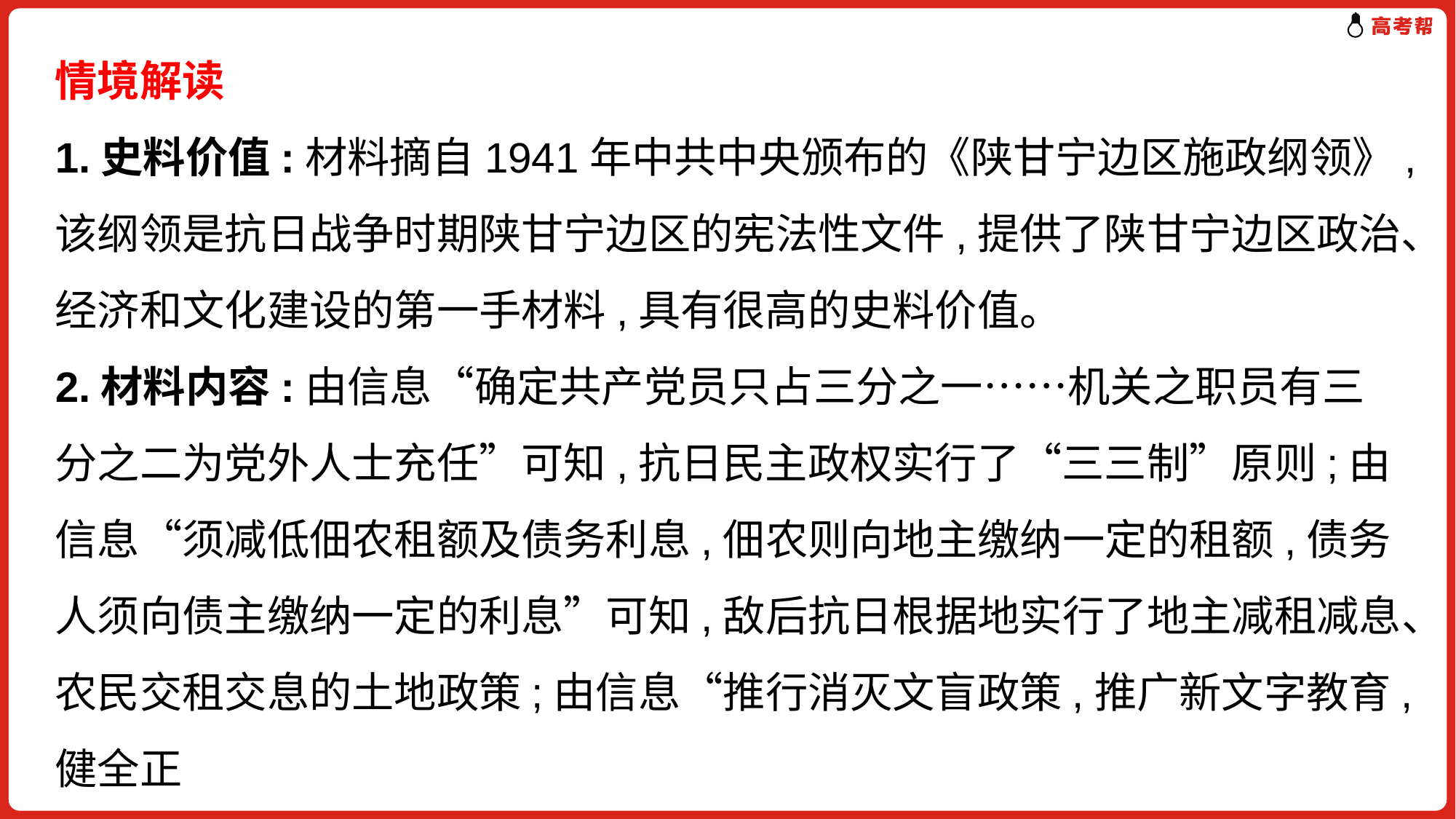

情境解读
1.史料价值:材料摘自1941年中共中央颁布的《陕甘宁边区施政纲领》,该纲领是抗日战争时期陕甘宁边区的宪法性文件,提供了陕甘宁边区政治、经济和文化建设的第一手材料,具有很高的史料价值。
2.材料内容:由信息“确定共产党员只占三分之一……机关之职员有三分之二为党外人士充任”可知,抗日民主政权实行了“三三制”原则;由信息“须减低佃农租额及债务利息,佃农则向地主缴纳一定的租额,债务人须向债主缴纳一定的利息”可知,敌后抗日根据地实行了地主减租减息、农民交租交息的土地政策;由信息“推行消灭文盲政策,推广新文字教育,健全正